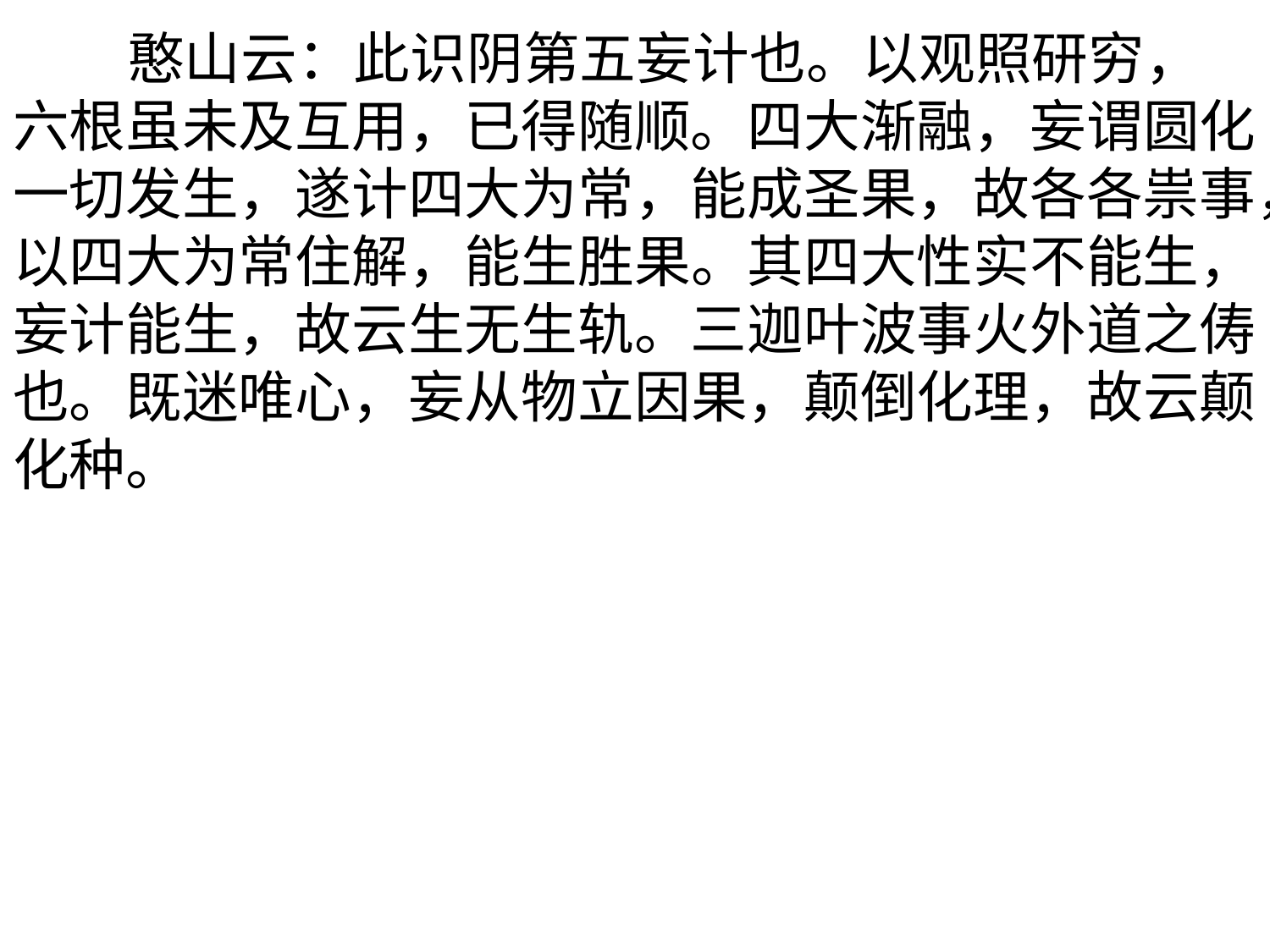

憨山云：此识阴第五妄计也。以观照研穷，六根虽未及互用，已得随顺。四大渐融，妄谓圆化一切发生，遂计四大为常，能成圣果，故各各祟事，以四大为常住解，能生胜果。其四大性实不能生，妄计能生，故云生无生轨。三迦叶波事火外道之俦也。既迷唯心，妄从物立因果，颠倒化理，故云颠化种。